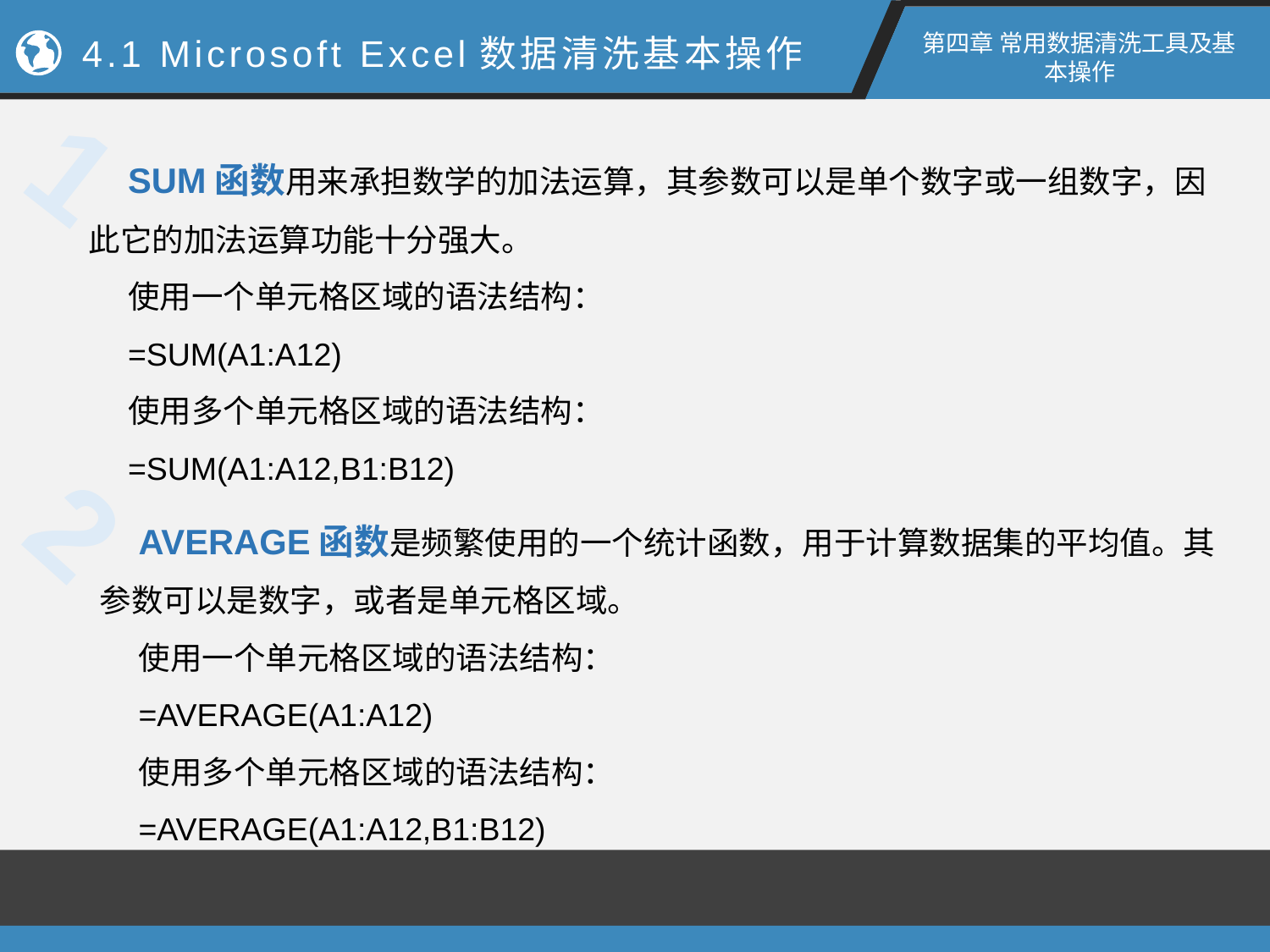

第四章 常用数据清洗工具及基本操作
4.1 Microsoft Excel数据清洗基本操作

1
SUM函数用来承担数学的加法运算，其参数可以是单个数字或一组数字，因此它的加法运算功能十分强大。
使用一个单元格区域的语法结构：
=SUM(A1:A12)
使用多个单元格区域的语法结构：
=SUM(A1:A12,B1:B12)
2
AVERAGE函数是频繁使用的一个统计函数，用于计算数据集的平均值。其参数可以是数字，或者是单元格区域。
使用一个单元格区域的语法结构：
=AVERAGE(A1:A12)
使用多个单元格区域的语法结构：
=AVERAGE(A1:A12,B1:B12)

16